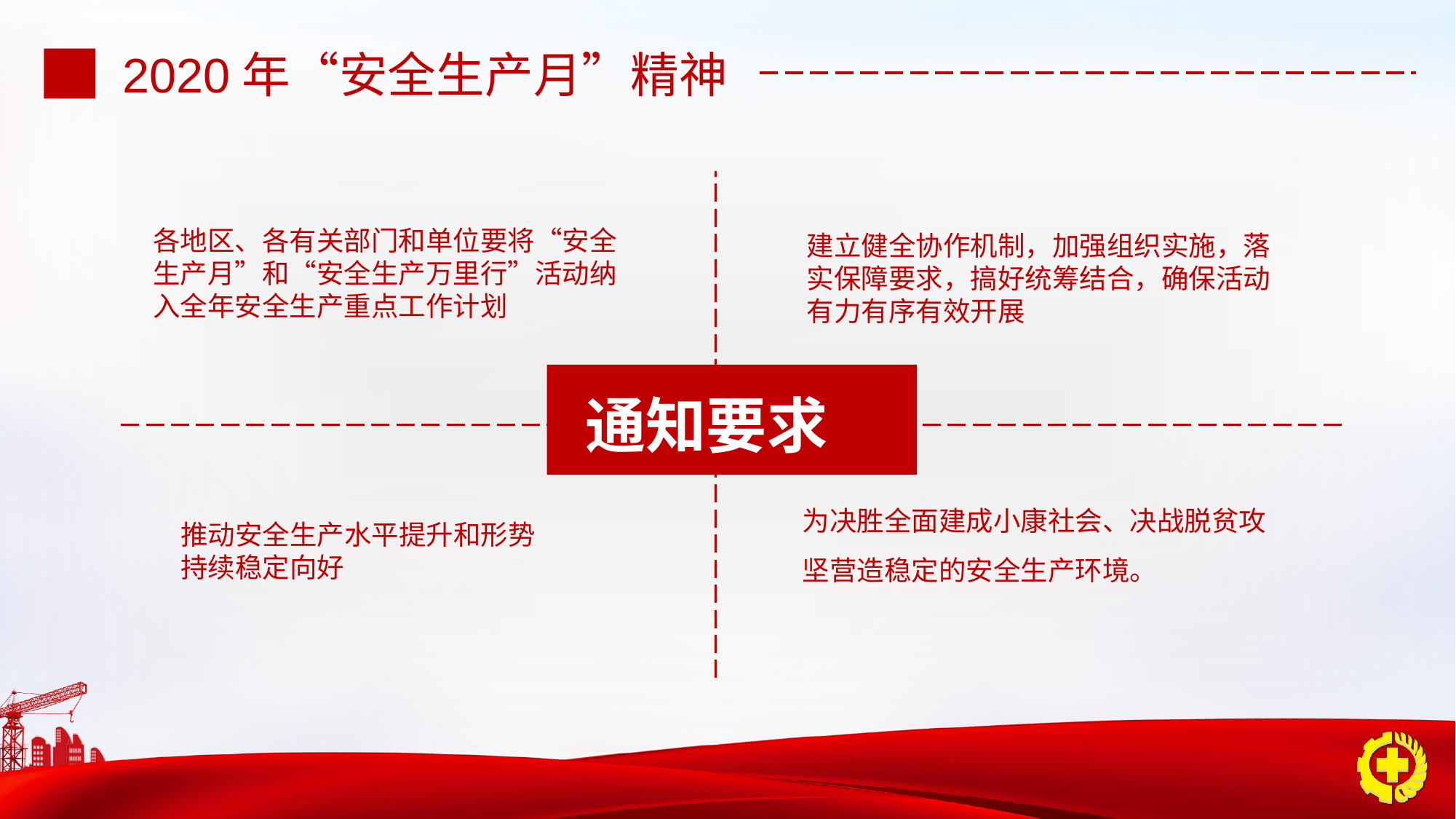

2020年“安全生产月”精神

各地区、各有关部门和单位要将“安全生产月”和“安全生产万里行”活动纳入全年安全生产重点工作计划
建立健全协作机制，加强组织实施，落实保障要求，搞好统筹结合，确保活动有力有序有效开展

通知要求
为决胜全面建成小康社会、决战脱贫攻坚营造稳定的安全生产环境。
推动安全生产水平提升和形势持续稳定向好